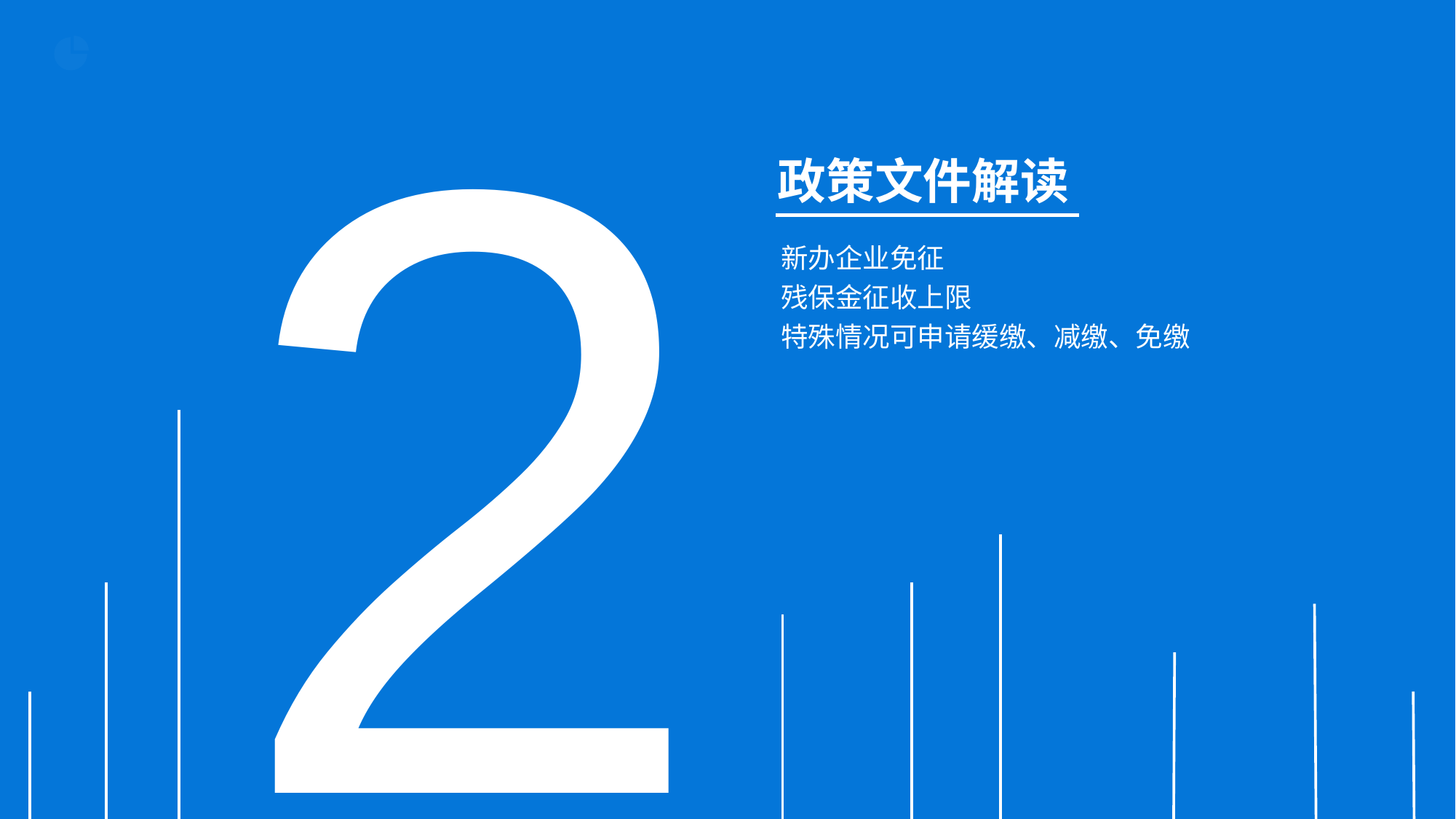

2

政策文件解读
    新办企业免征
    残保金征收上限
    特殊情况可申请缓缴、减缴、免缴